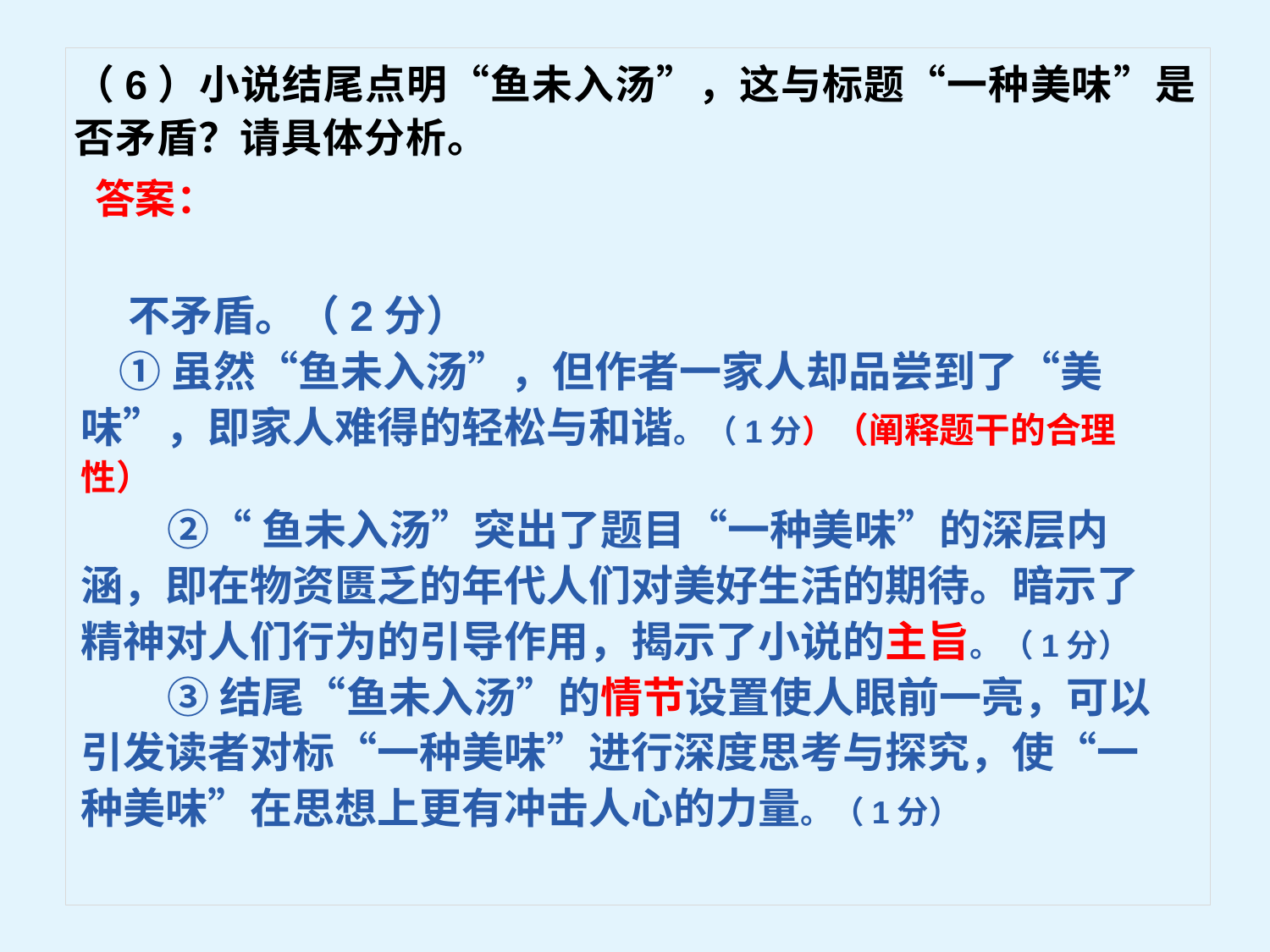

（6）小说结尾点明“鱼未入汤”，这与标题“一种美味”是否矛盾？请具体分析。

答案：
    不矛盾。（2分）
    ①虽然“鱼未入汤”，但作者一家人却品尝到了“美味”，即家人难得的轻松与和谐。（1分）（阐释题干的合理性）
         ②“鱼未入汤”突出了题目“一种美味”的深层内涵，即在物资匮乏的年代人们对美好生活的期待。暗示了精神对人们行为的引导作用，揭示了小说的主旨。（1分）
         ③结尾“鱼未入汤”的情节设置使人眼前一亮，可以引发读者对标“一种美味”进行深度思考与探究，使“一种美味”在思想上更有冲击人心的力量。（1分）